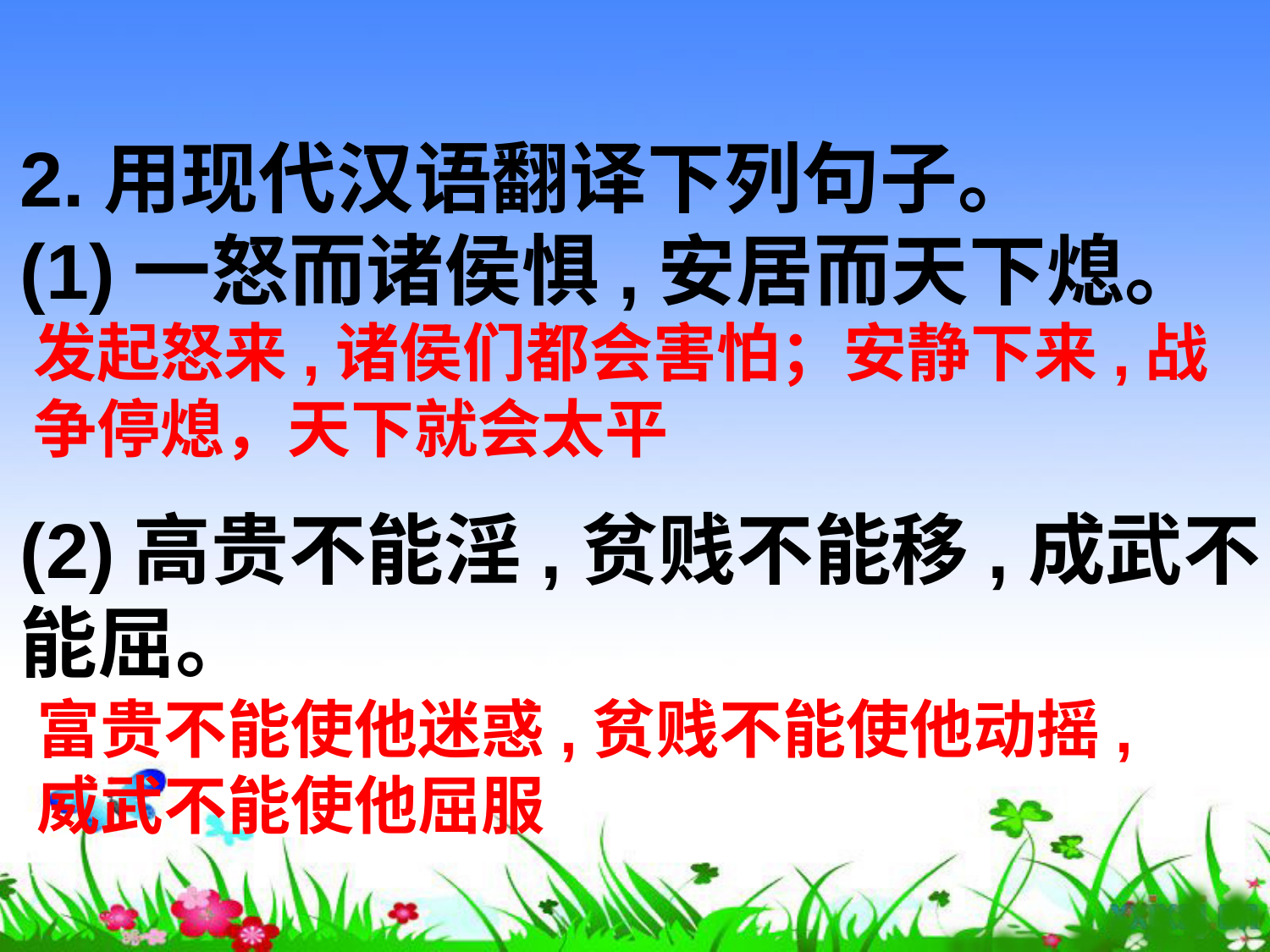

# 2.用现代汉语翻译下列句子。 (1)一怒而诸侯惧,安居而天下熄。 (2)高贵不能淫,贫贱不能移,成武不能屈。
发起怒来,诸侯们都会害怕；安静下来,战争停熄，天下就会太平
富贵不能使他迷惑,贫贱不能使他动摇,威武不能使他屈服